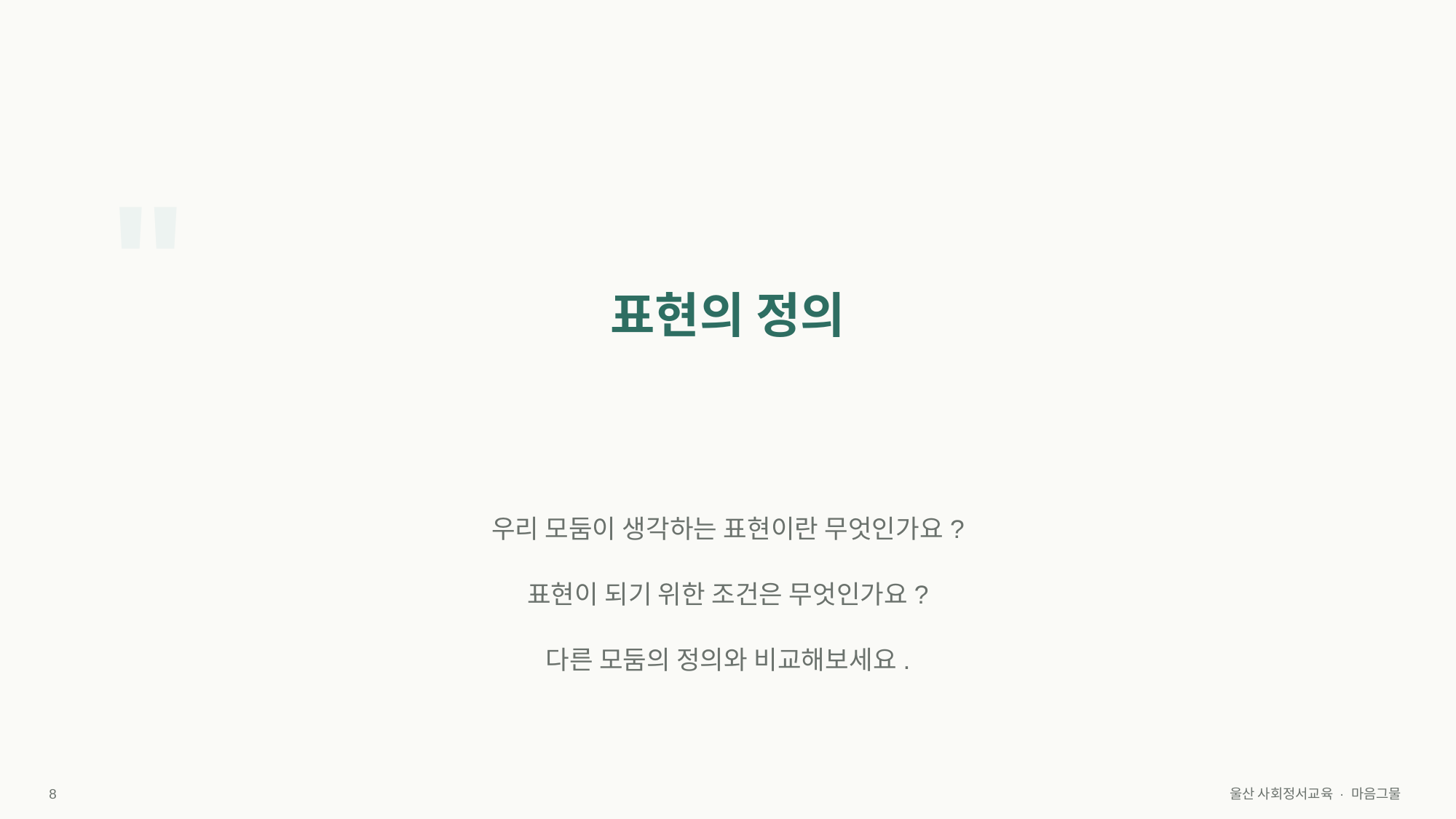

"
표현의 정의
우리 모둠이 생각하는 표현이란 무엇인가요?
표현이 되기 위한 조건은 무엇인가요?
다른 모둠의 정의와 비교해보세요.
8
울산 사회정서교육 · 마음그물